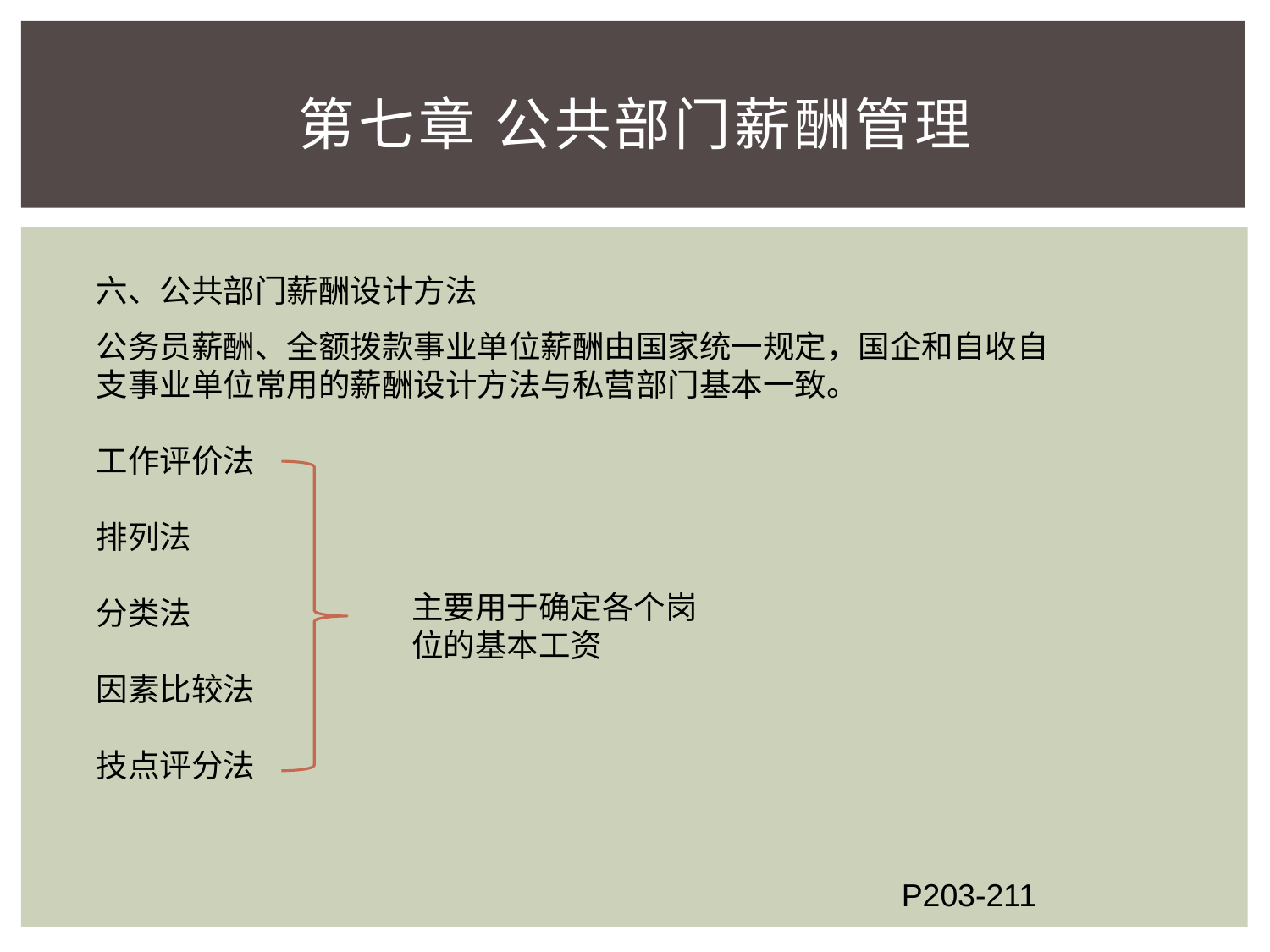

# 第七章 公共部门薪酬管理
六、公共部门薪酬设计方法
公务员薪酬、全额拨款事业单位薪酬由国家统一规定，国企和自收自支事业单位常用的薪酬设计方法与私营部门基本一致。

工作评价法

排列法

分类法

因素比较法

技点评分法

主要用于确定各个岗位的基本工资
P203-211
53